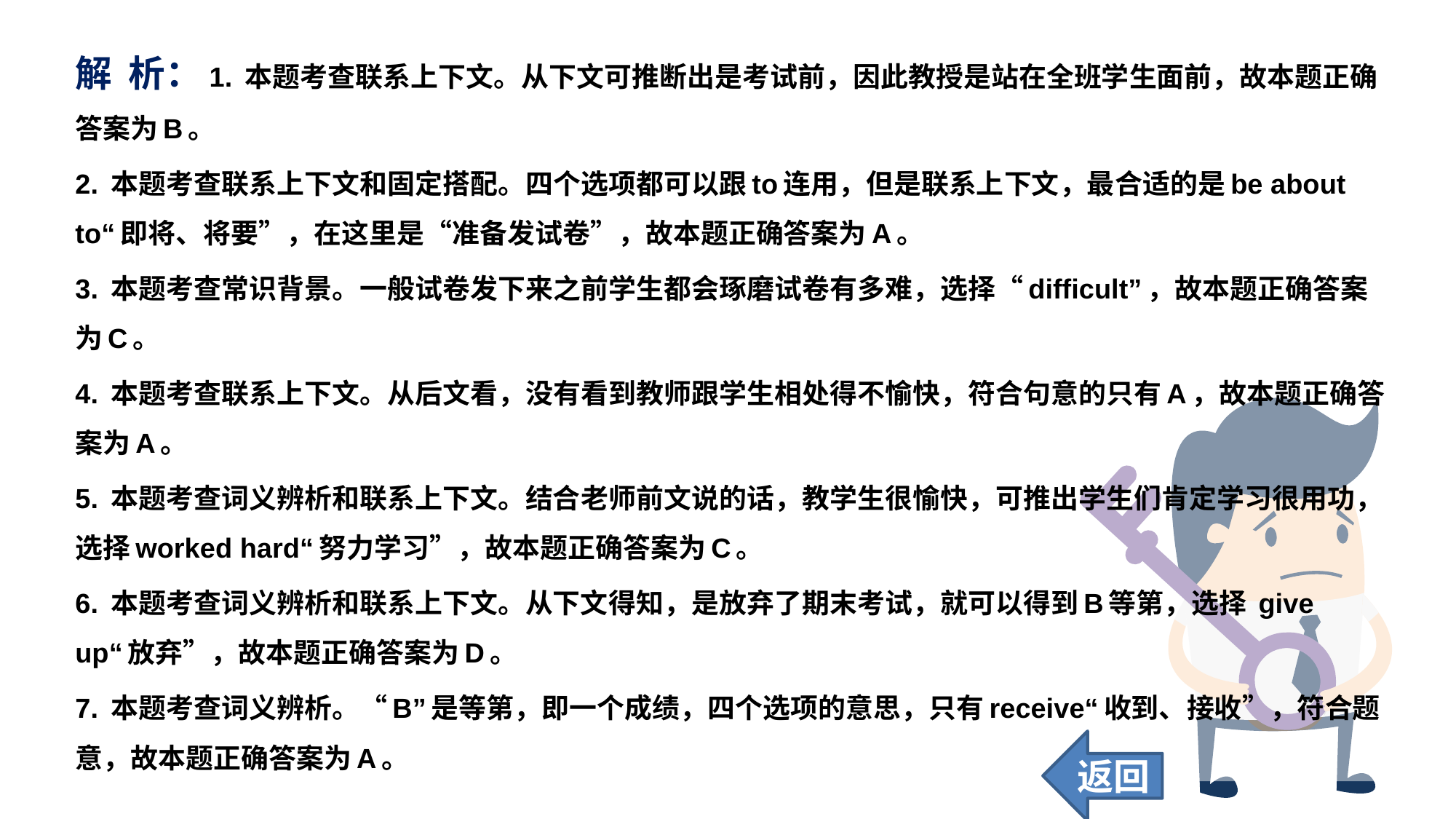

解  析：1. 本题考查联系上下文。从下文可推断出是考试前，因此教授是站在全班学生面前，故本题正确答案为B。
2. 本题考查联系上下文和固定搭配。四个选项都可以跟to连用，但是联系上下文，最合适的是be about to“即将、将要”，在这里是“准备发试卷”，故本题正确答案为A。
3. 本题考查常识背景。一般试卷发下来之前学生都会琢磨试卷有多难，选择“difficult”，故本题正确答案为C。
4. 本题考查联系上下文。从后文看，没有看到教师跟学生相处得不愉快，符合句意的只有A，故本题正确答案为A。
5. 本题考查词义辨析和联系上下文。结合老师前文说的话，教学生很愉快，可推出学生们肯定学习很用功，选择worked hard“努力学习”，故本题正确答案为C。
6. 本题考查词义辨析和联系上下文。从下文得知，是放弃了期末考试，就可以得到B等第，选择 give up“放弃”，故本题正确答案为D。
7. 本题考查词义辨析。“B”是等第，即一个成绩，四个选项的意思，只有receive“收到、接收”，符合题意，故本题正确答案为A。

返回
21